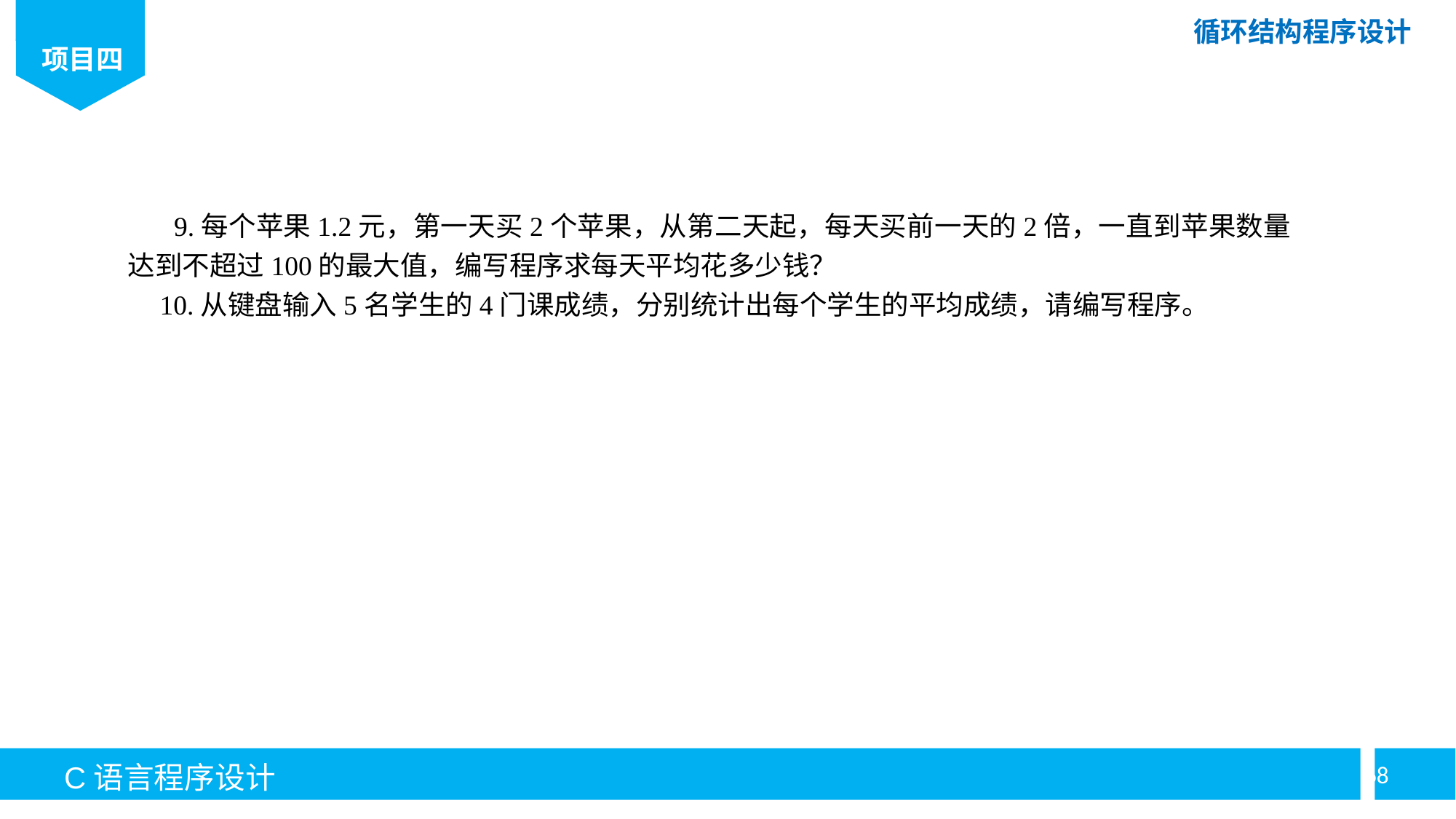

9.每个苹果1.2元，第一天买2个苹果，从第二天起，每天买前一天的2倍，一直到苹果数量达到不超过100的最大值，编写程序求每天平均花多少钱？
10.从键盘输入5名学生的4门课成绩，分别统计出每个学生的平均成绩，请编写程序。